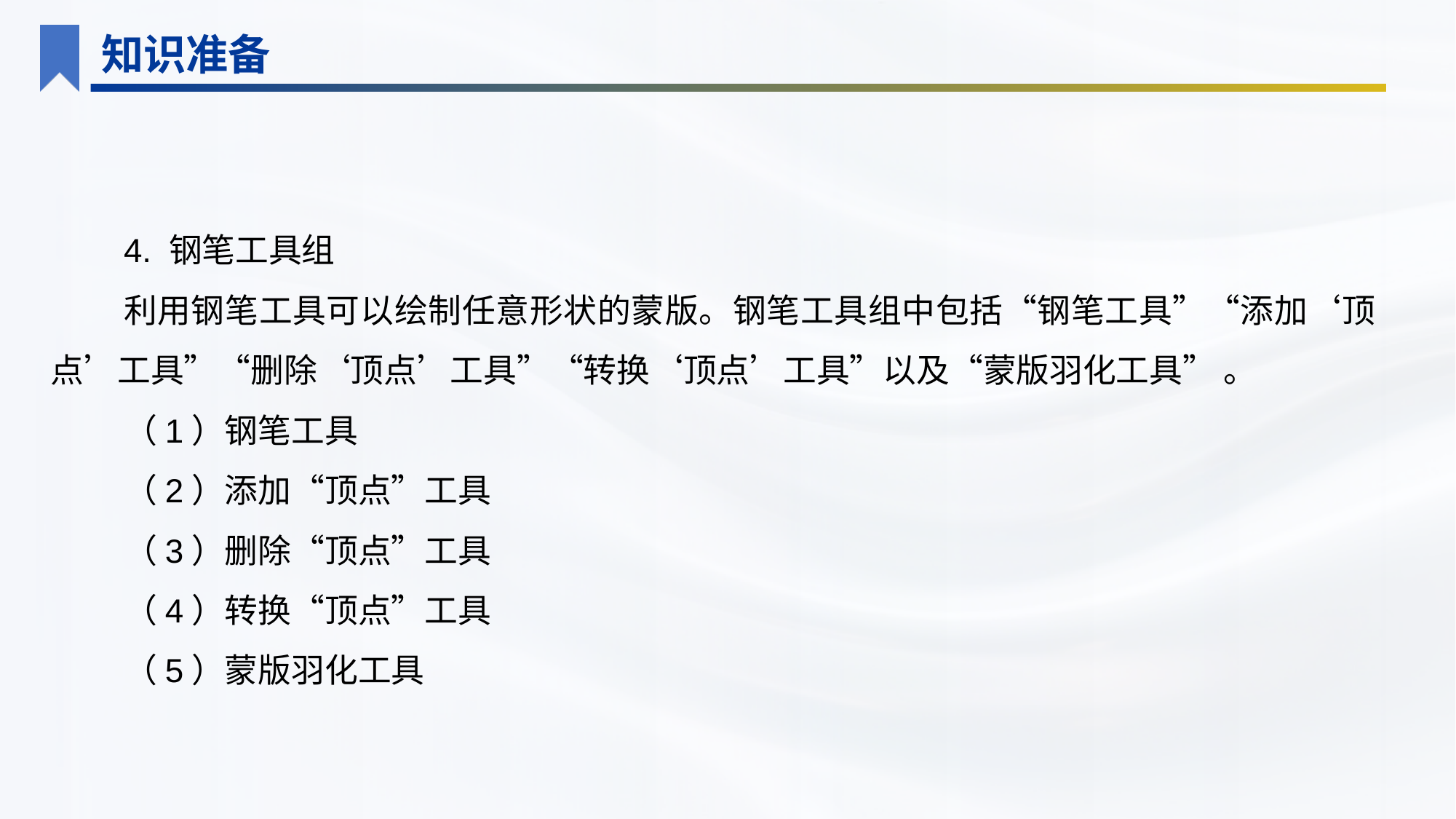

知识准备
4. 钢笔工具组
利用钢笔工具可以绘制任意形状的蒙版。钢笔工具组中包括“钢笔工具”“添加‘顶点’工具”“删除‘顶点’工具”“转换‘顶点’工具”以及“蒙版羽化工具” 。
（1）钢笔工具
（2）添加“顶点”工具
（3）删除“顶点”工具
（4）转换“顶点”工具
（5）蒙版羽化工具